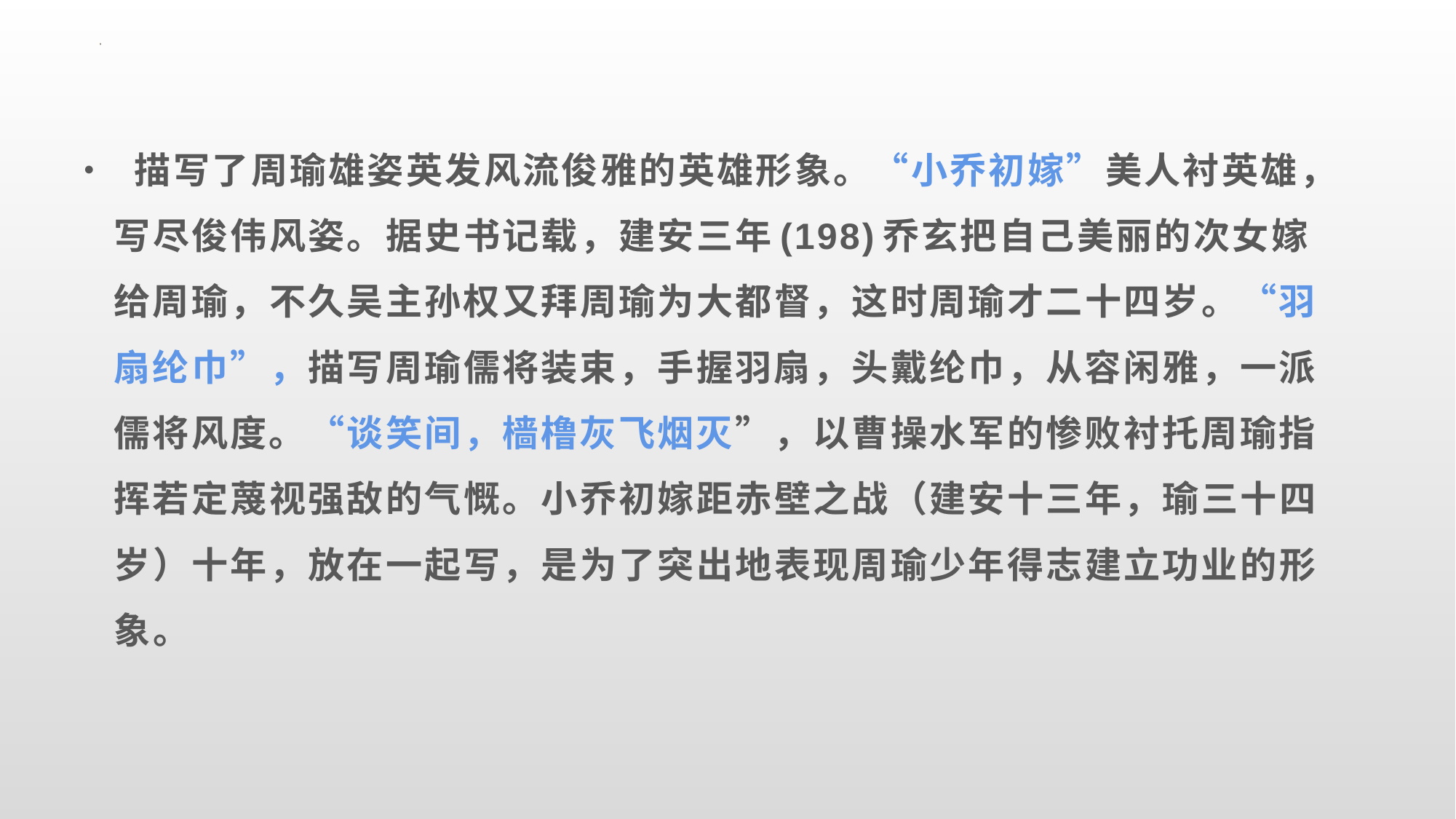

#
　描写了周瑜雄姿英发风流俊雅的英雄形象。“小乔初嫁”美人衬英雄，写尽俊伟风姿。据史书记载，建安三年(198)乔玄把自己美丽的次女嫁给周瑜，不久吴主孙权又拜周瑜为大都督，这时周瑜才二十四岁。“羽扇纶巾”，描写周瑜儒将装束，手握羽扇，头戴纶巾，从容闲雅，一派儒将风度。“谈笑间，樯橹灰飞烟灭”，以曹操水军的惨败衬托周瑜指挥若定蔑视强敌的气慨。小乔初嫁距赤壁之战（建安十三年，瑜三十四岁）十年，放在一起写，是为了突出地表现周瑜少年得志建立功业的形象。